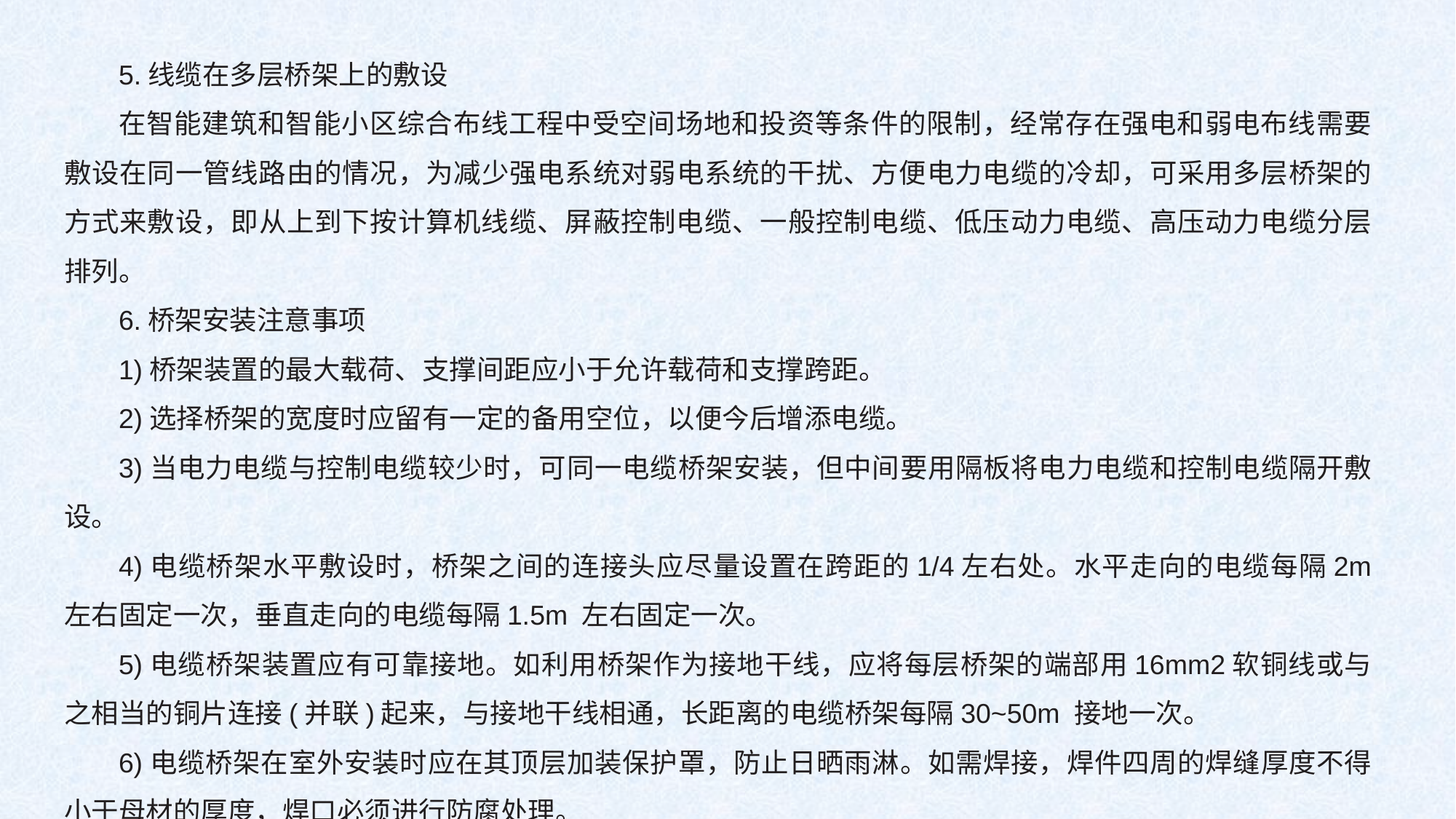

5.线缆在多层桥架上的敷设
在智能建筑和智能小区综合布线工程中受空间场地和投资等条件的限制，经常存在强电和弱电布线需要敷设在同一管线路由的情况，为减少强电系统对弱电系统的干扰、方便电力电缆的冷却，可采用多层桥架的方式来敷设，即从上到下按计算机线缆、屏蔽控制电缆、一般控制电缆、低压动力电缆、高压动力电缆分层排列。
6.桥架安装注意事项
1)桥架装置的最大载荷、支撑间距应小于允许载荷和支撑跨距。
2)选择桥架的宽度时应留有一定的备用空位，以便今后增添电缆。
3)当电力电缆与控制电缆较少时，可同一电缆桥架安装，但中间要用隔板将电力电缆和控制电缆隔开敷设。
4)电缆桥架水平敷设时，桥架之间的连接头应尽量设置在跨距的1/4左右处。水平走向的电缆每隔2m 左右固定一次，垂直走向的电缆每隔1.5m 左右固定一次。
5)电缆桥架装置应有可靠接地。如利用桥架作为接地干线，应将每层桥架的端部用16mm2软铜线或与之相当的铜片连接(并联)起来，与接地干线相通，长距离的电缆桥架每隔30~50m 接地一次。
6)电缆桥架在室外安装时应在其顶层加装保护罩，防止日晒雨淋。如需焊接，焊件四周的焊缝厚度不得小于母材的厚度，焊口必须进行防腐处理。